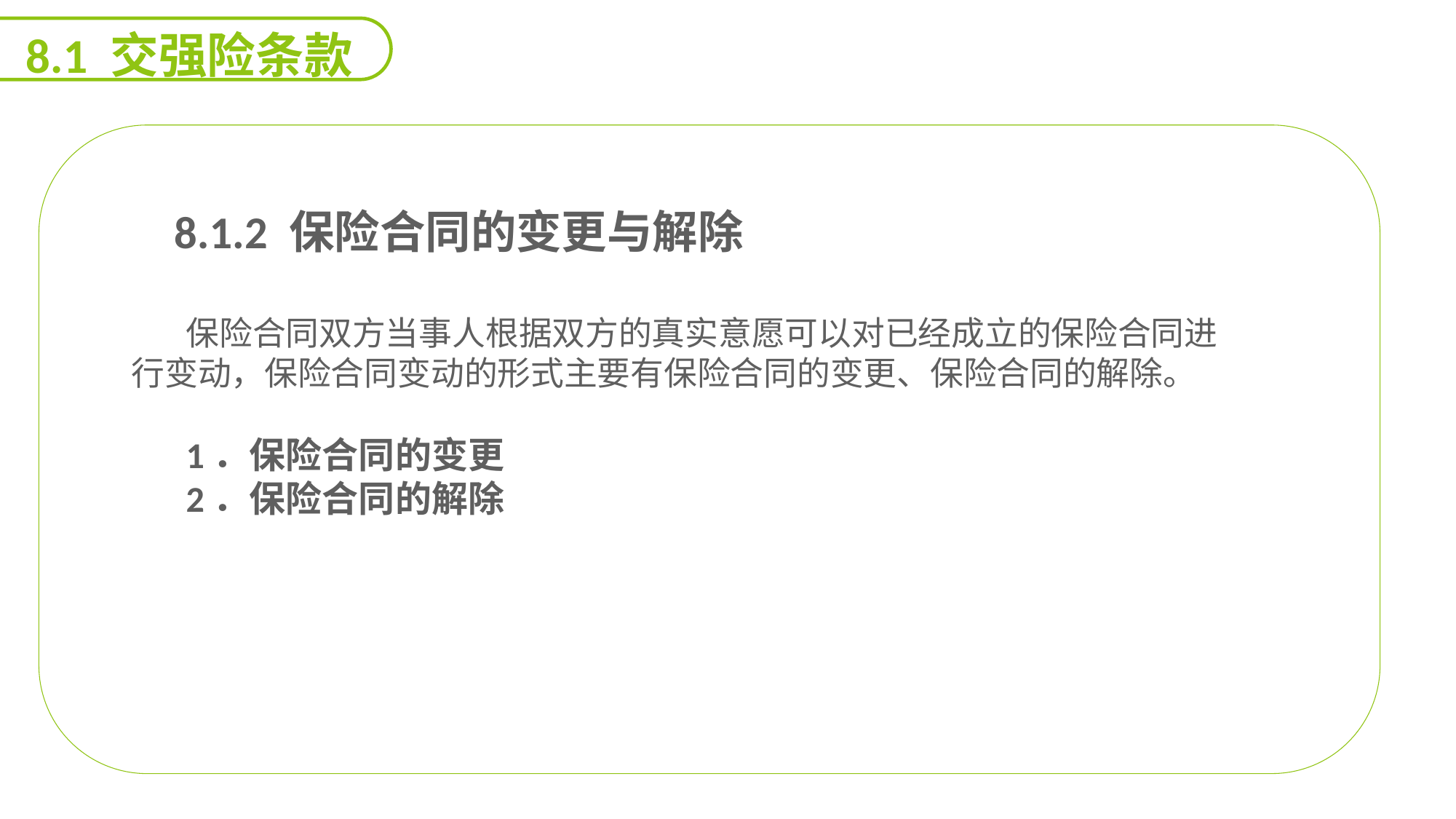

8.1 交强险条款

 8.1.2 保险合同的变更与解除

保险合同双方当事人根据双方的真实意愿可以对已经成立的保险合同进行变动，保险合同变动的形式主要有保险合同的变更、保险合同的解除。

1．保险合同的变更
2．保险合同的解除

延迟符